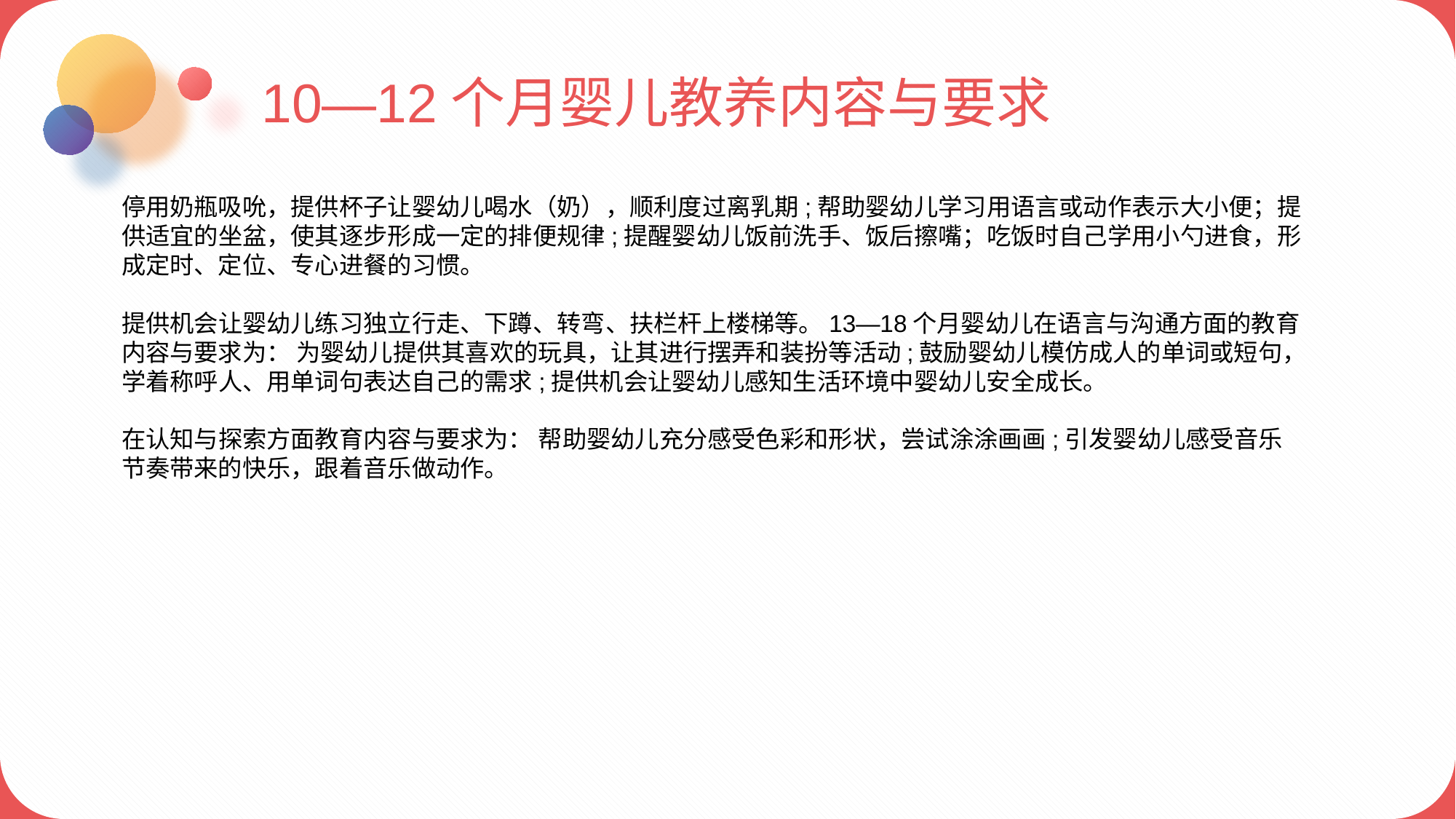

10—12个月婴儿教养内容与要求
停用奶瓶吸吮，提供杯子让婴幼儿喝水（奶），顺利度过离乳期;帮助婴幼儿学习用语言或动作表示大小便；提供适宜的坐盆，使其逐步形成一定的排便规律;提醒婴幼儿饭前洗手、饭后擦嘴；吃饭时自己学用小勺进食，形成定时、定位、专心进餐的习惯。

提供机会让婴幼儿练习独立行走、下蹲、转弯、扶栏杆上楼梯等。13—18个月婴幼儿在语言与沟通方面的教育内容与要求为： 为婴幼儿提供其喜欢的玩具，让其进行摆弄和装扮等活动;鼓励婴幼儿模仿成人的单词或短句，学着称呼人、用单词句表达自己的需求;提供机会让婴幼儿感知生活环境中婴幼儿安全成长。

在认知与探索方面教育内容与要求为： 帮助婴幼儿充分感受色彩和形状，尝试涂涂画画;引发婴幼儿感受音乐节奏带来的快乐，跟着音乐做动作。